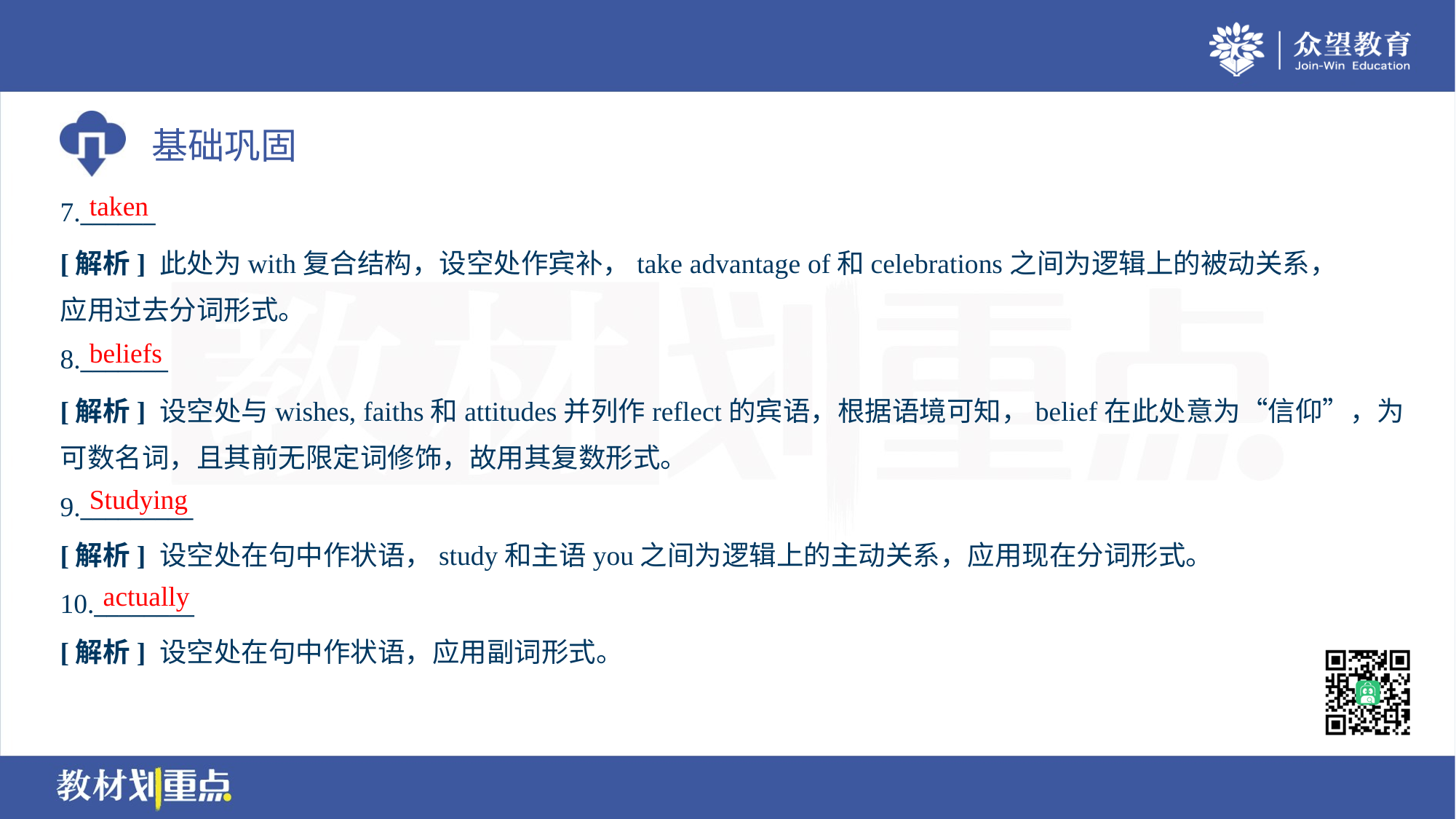

taken
7.______
[解析] 此处为with复合结构，设空处作宾补，take advantage of和celebrations之间为逻辑上的被动关系，
应用过去分词形式。
beliefs
8._______
[解析] 设空处与wishes, faiths和attitudes并列作reflect的宾语，根据语境可知，belief在此处意为“信仰”，为
可数名词，且其前无限定词修饰，故用其复数形式。
Studying
9._________
[解析] 设空处在句中作状语，study和主语you之间为逻辑上的主动关系，应用现在分词形式。
actually
10.________
[解析] 设空处在句中作状语，应用副词形式。